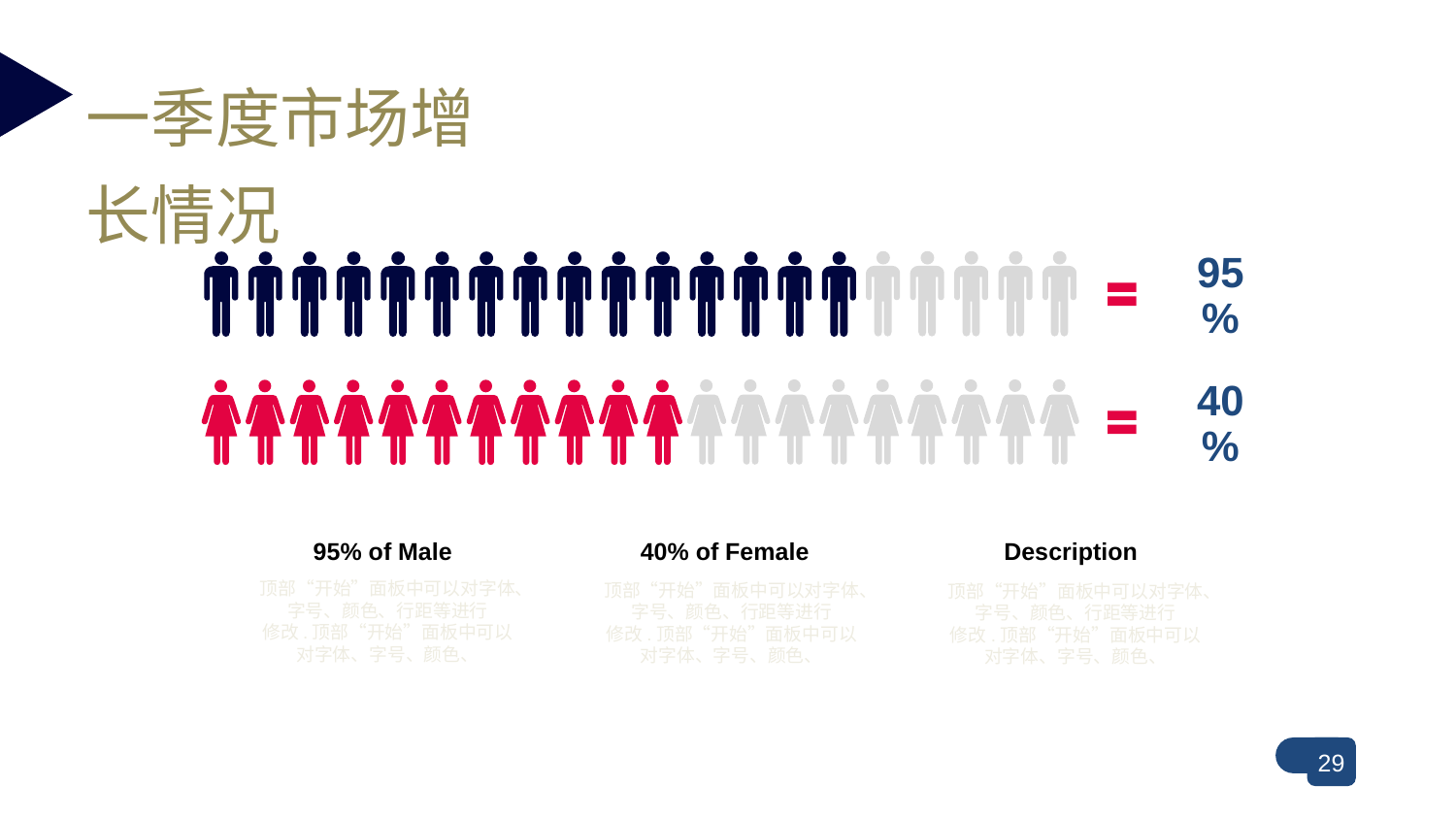

一季度市场增长情况

95%

40%

Description
顶部“开始”面板中可以对字体、字号、颜色、行距等进行
修改.顶部“开始”面板中可以对字体、字号、颜色、
95% of Male
顶部“开始”面板中可以对字体、字号、颜色、行距等进行
修改.顶部“开始”面板中可以对字体、字号、颜色、
40% of Female
顶部“开始”面板中可以对字体、字号、颜色、行距等进行
修改.顶部“开始”面板中可以对字体、字号、颜色、
29